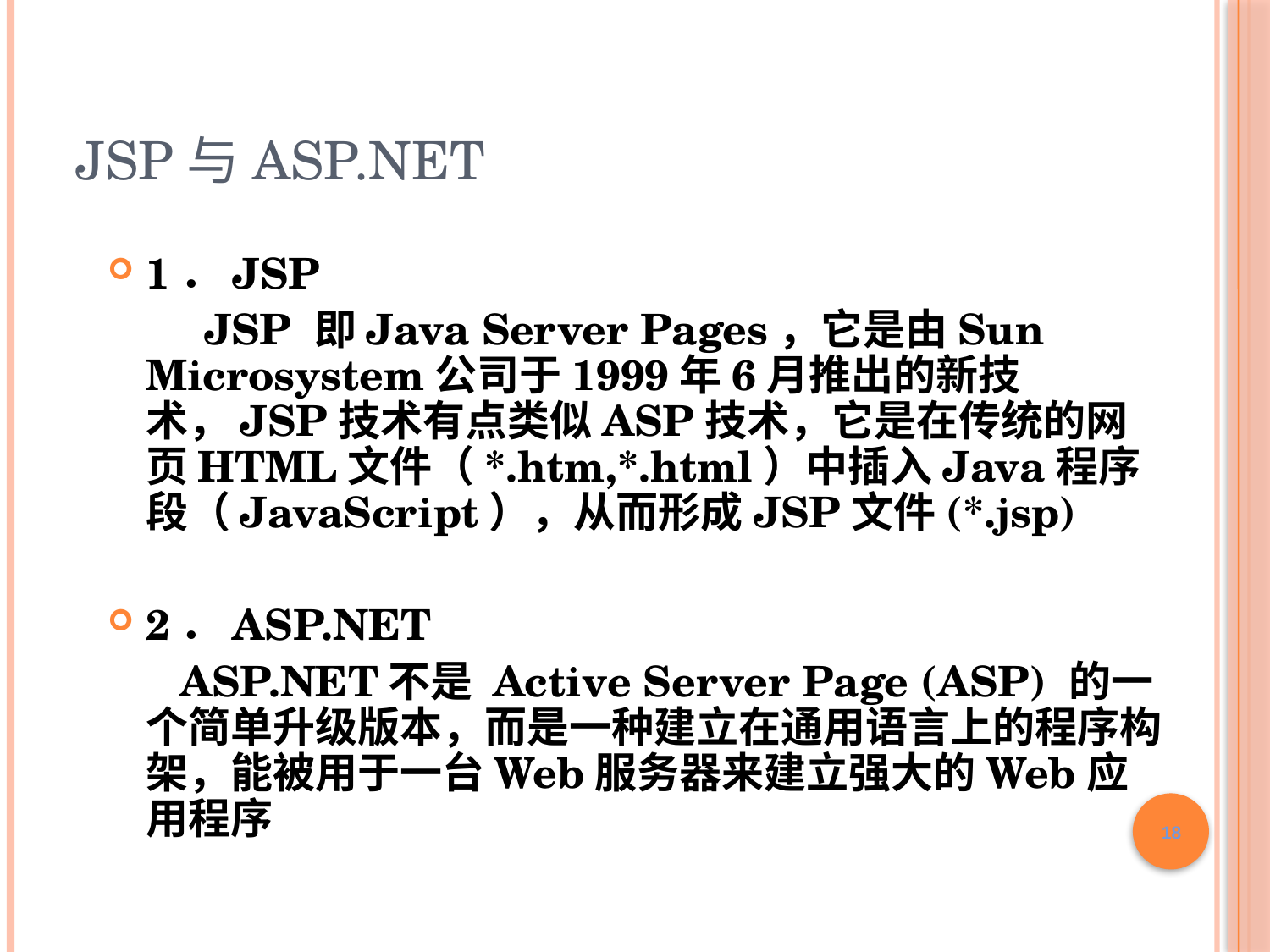

# JSP与ASP.NET
1．JSP
        JSP 即Java Server Pages，它是由Sun Microsystem公司于1999年6月推出的新技术，JSP技术有点类似ASP技术，它是在传统的网页HTML文件（*.htm,*.html）中插入Java程序段（JavaScript），从而形成JSP文件(*.jsp)

2．ASP.NET
      ASP.NET不是 Active Server Page (ASP) 的一个简单升级版本，而是一种建立在通用语言上的程序构架，能被用于一台Web服务器来建立强大的Web应用程序

18